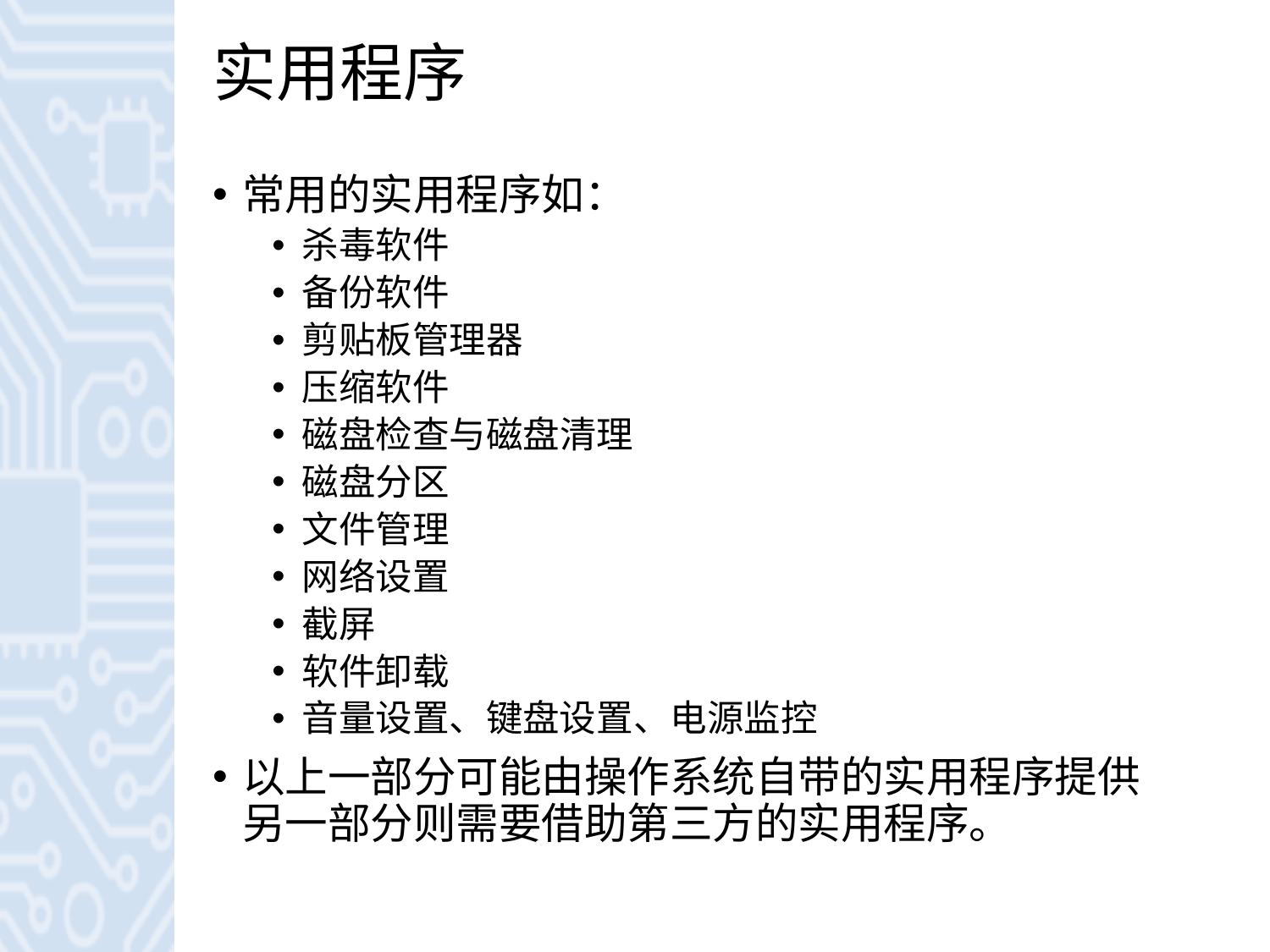

# 实用程序
常用的实用程序如：
杀毒软件
备份软件
剪贴板管理器
压缩软件
磁盘检查与磁盘清理
磁盘分区
文件管理
网络设置
截屏
软件卸载
音量设置、键盘设置、电源监控
以上一部分可能由操作系统自带的实用程序提供另一部分则需要借助第三方的实用程序。